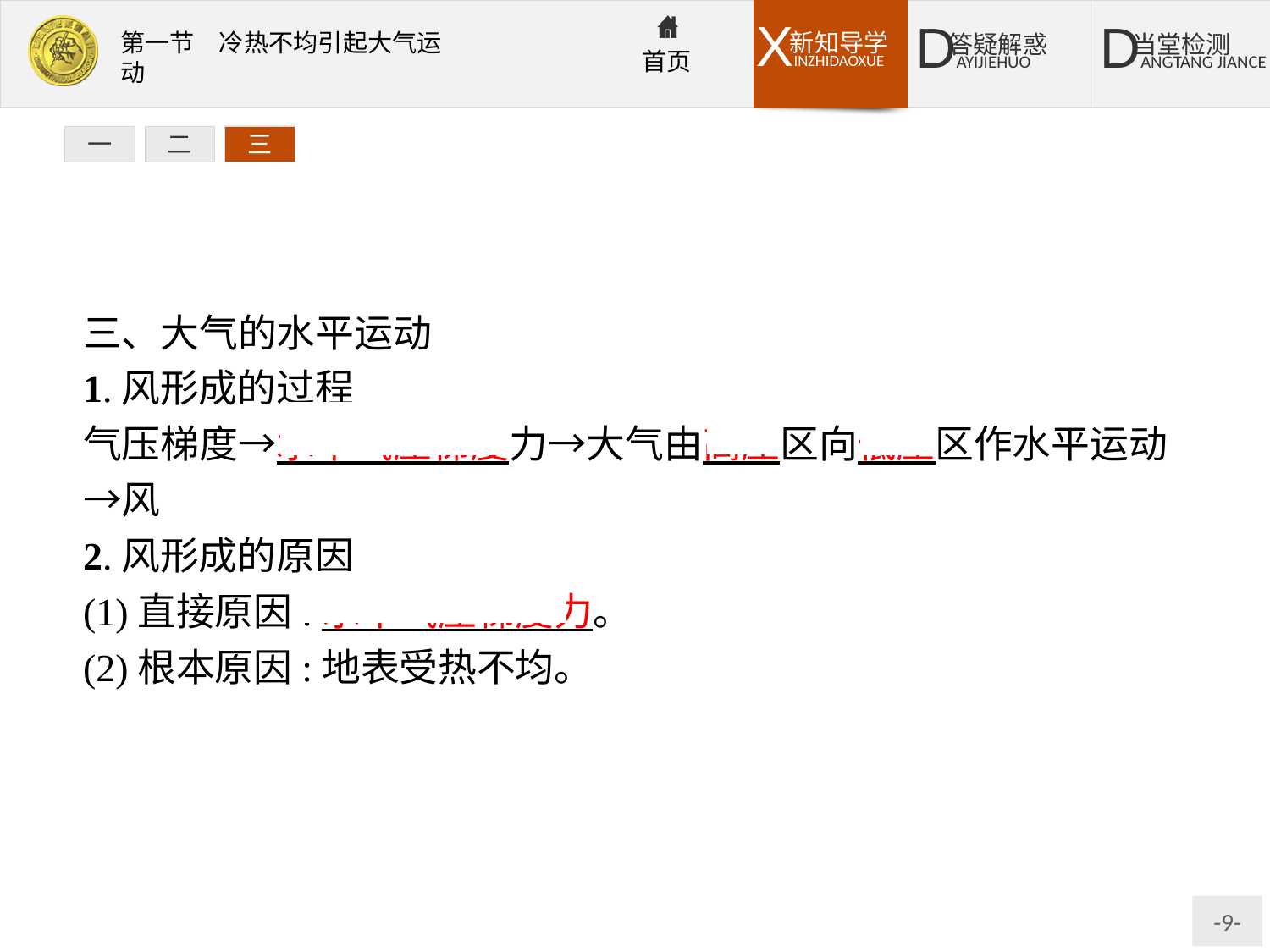

一
二
三
三、大气的水平运动
1.风形成的过程
气压梯度→水平气压梯度力→大气由高压区向低压区作水平运动→风
2.风形成的原因
(1)直接原因:水平气压梯度力。
(2)根本原因:地表受热不均。